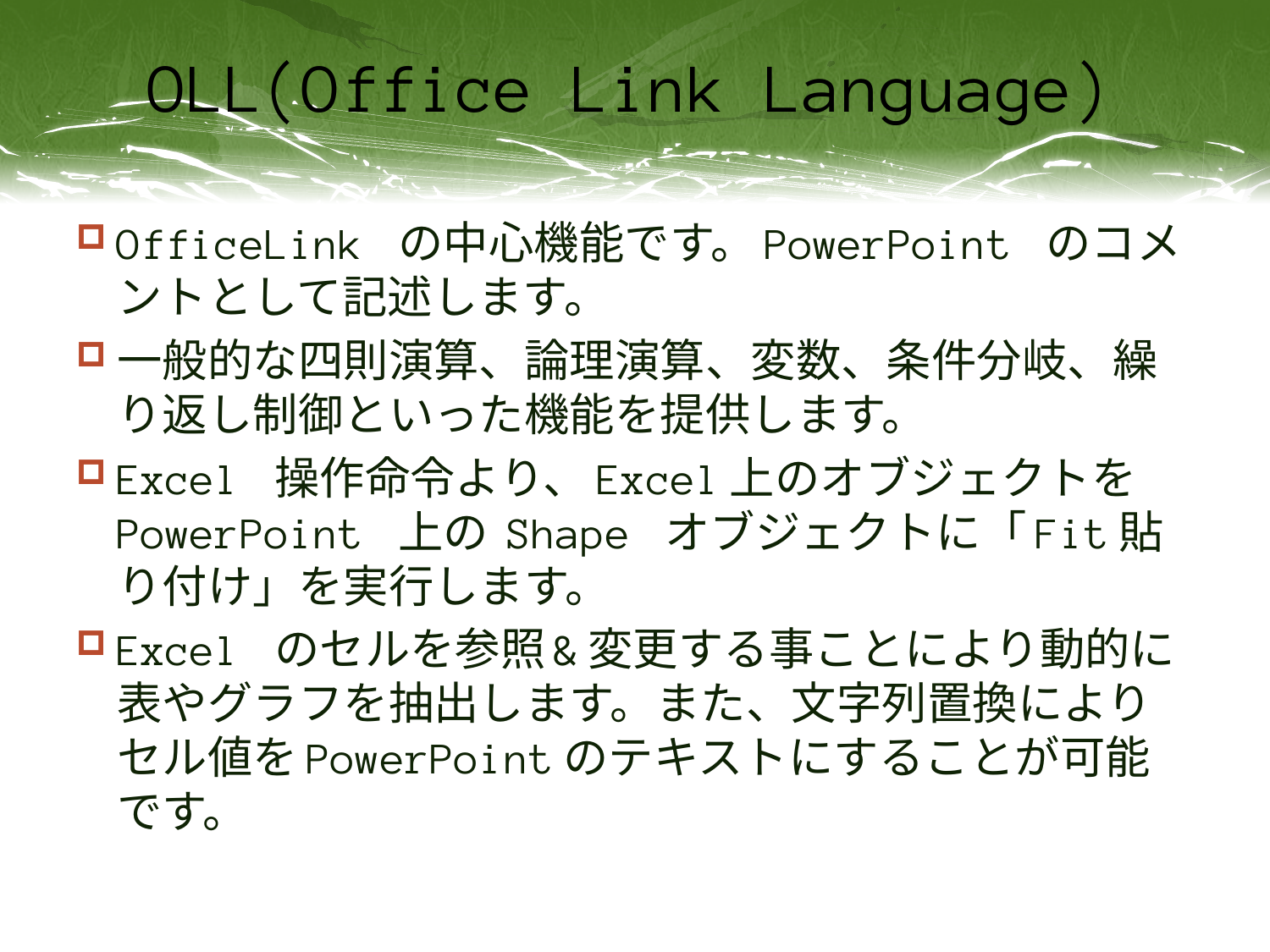

# OLL(Office Link Language)
OfficeLink の中心機能です。PowerPoint のコメントとして記述します。
一般的な四則演算、論理演算、変数、条件分岐、繰り返し制御といった機能を提供します。
Excel 操作命令より、Excel上のオブジェクトを PowerPoint 上の Shape オブジェクトに「Fit貼り付け」を実行します。
Excel のセルを参照&変更する事ことにより動的に表やグラフを抽出します。また、文字列置換によりセル値をPowerPointのテキストにすることが可能です。